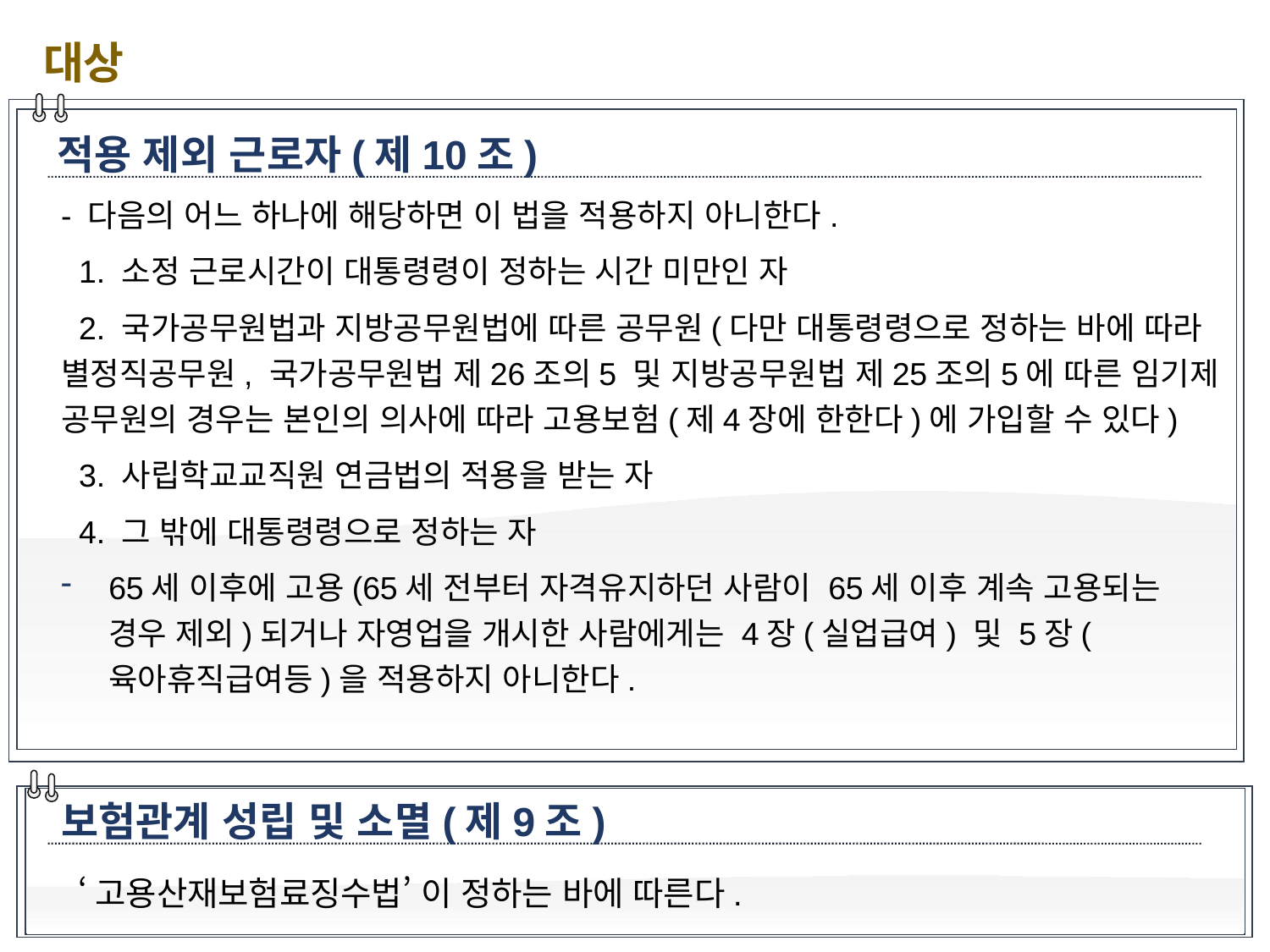

대상

적용 제외 근로자(제10조)

- 다음의 어느 하나에 해당하면 이 법을 적용하지 아니한다.
  1. 소정 근로시간이 대통령령이 정하는 시간 미만인 자
  2. 국가공무원법과 지방공무원법에 따른 공무원(다만 대통령령으로 정하는 바에 따라 별정직공무원, 국가공무원법 제26조의5 및 지방공무원법 제25조의5에 따른 임기제 공무원의 경우는 본인의 의사에 따라 고용보험(제4장에 한한다)에 가입할 수 있다)
  3. 사립학교교직원 연금법의 적용을 받는 자
  4. 그 밖에 대통령령으로 정하는 자
65세 이후에 고용(65세 전부터 자격유지하던 사람이 65세 이후 계속 고용되는 경우 제외)되거나 자영업을 개시한 사람에게는 4장(실업급여) 및 5장(육아휴직급여등)을 적용하지 아니한다.

보험관계 성립 및 소멸(제9조)

‘고용산재보험료징수법’ 이 정하는 바에 따른다.